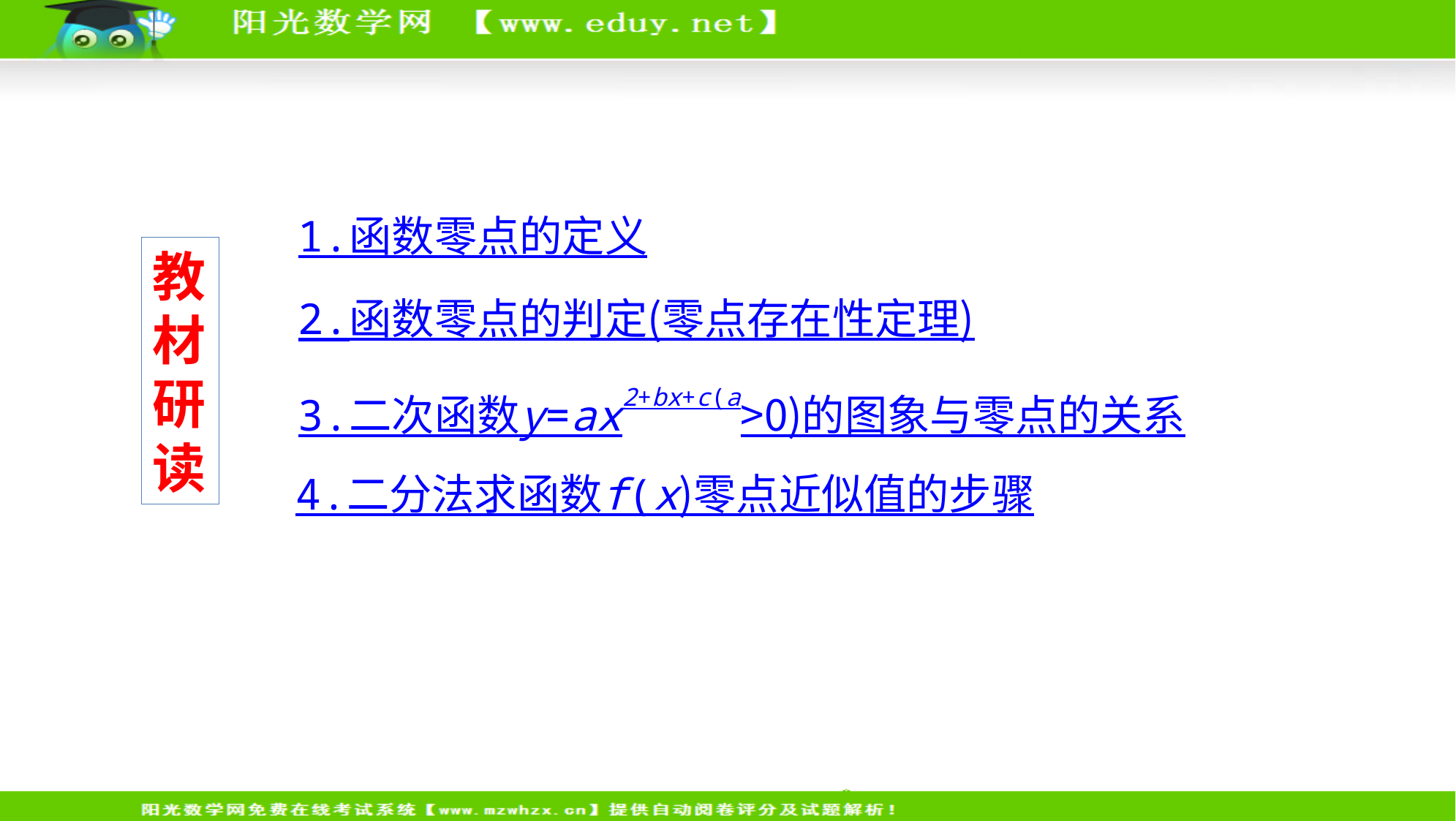

1.函数零点的定义
教材研读
2.函数零点的判定(零点存在性定理)
3.二次函数y=ax2+bx+c(a>0)的图象与零点的关系
4.二分法求函数f(x)零点近似值的步骤